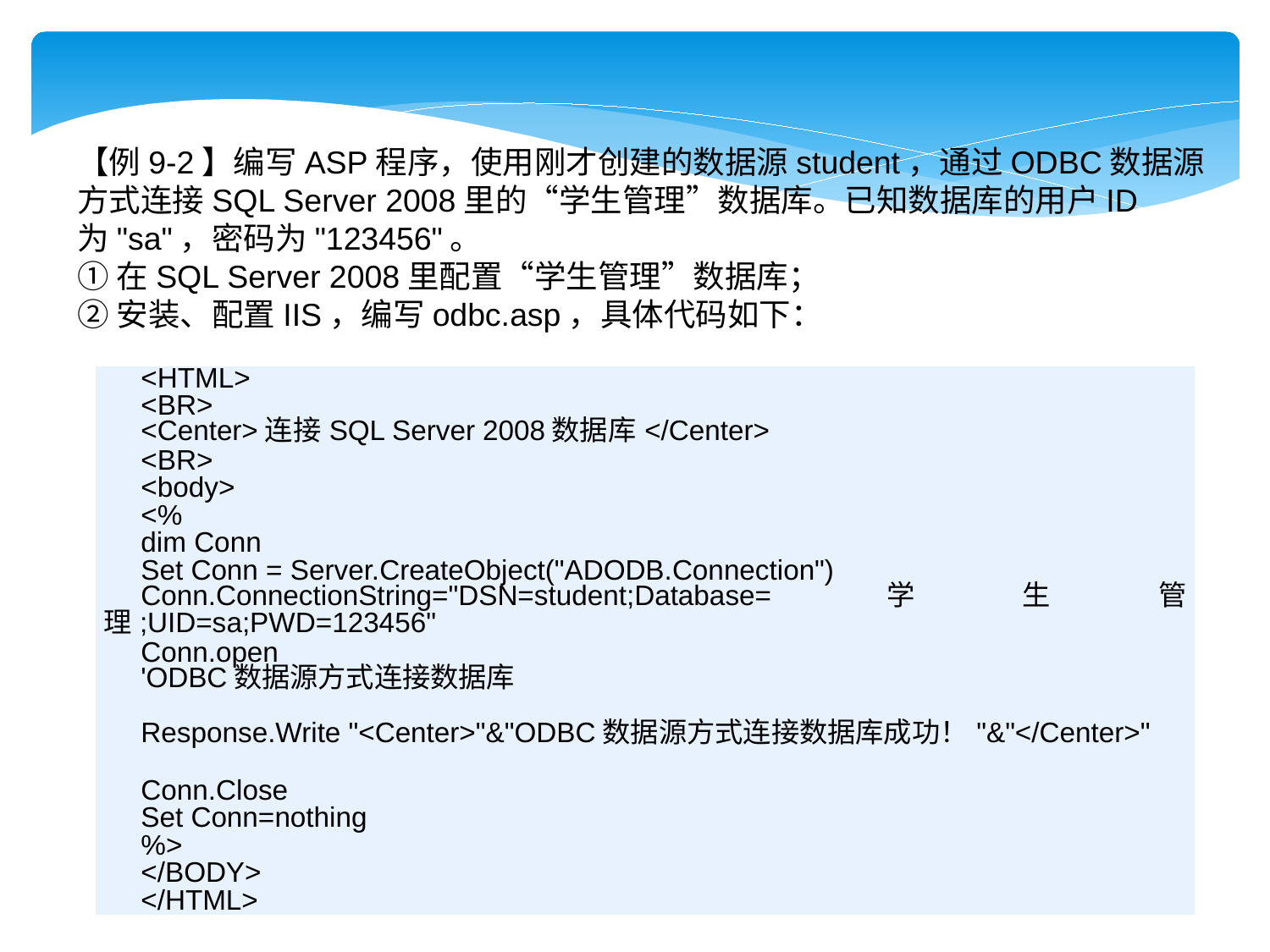

【例9-2】编写ASP程序，使用刚才创建的数据源student，通过ODBC数据源方式连接SQL Server 2008里的“学生管理”数据库。已知数据库的用户ID为"sa"，密码为"123456"。
①在SQL Server 2008里配置“学生管理”数据库；
②安装、配置IIS，编写odbc.asp，具体代码如下：
| <HTML> <BR> <Center>连接SQL Server 2008数据库</Center> <BR> <body> <% dim Conn Set Conn = Server.CreateObject("ADODB.Connection") Conn.ConnectionString="DSN=student;Database=学生管理;UID=sa;PWD=123456" Conn.open 'ODBC数据源方式连接数据库   Response.Write "<Center>"&"ODBC数据源方式连接数据库成功！"&"</Center>"   Conn.Close Set Conn=nothing %> </BODY> </HTML> |
| --- |